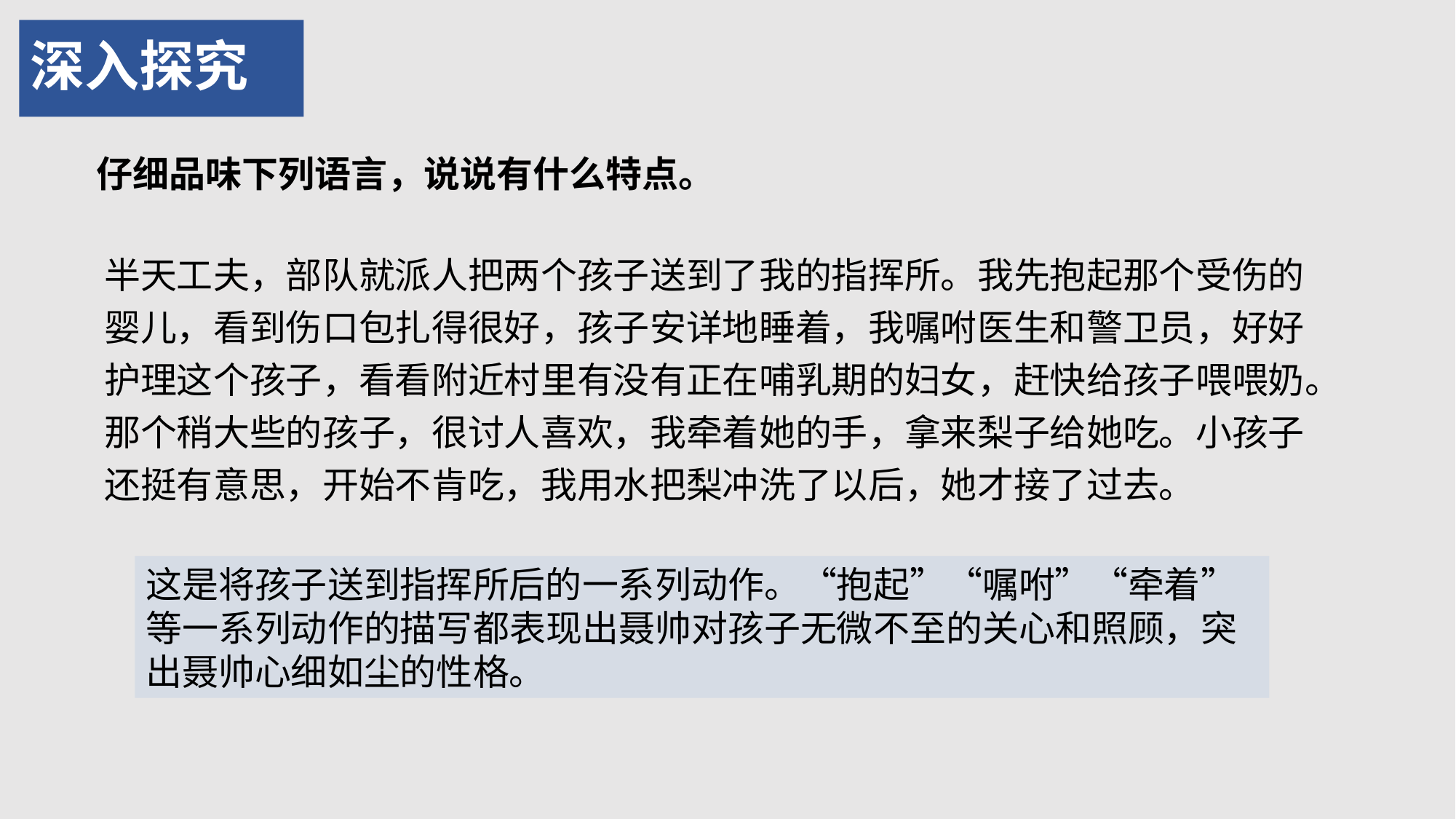

# 深入探究
仔细品味下列语言，说说有什么特点。
半天工夫，部队就派人把两个孩子送到了我的指挥所。我先抱起那个受伤的婴儿，看到伤口包扎得很好，孩子安详地睡着，我嘱咐医生和警卫员，好好护理这个孩子，看看附近村里有没有正在哺乳期的妇女，赶快给孩子喂喂奶。那个稍大些的孩子，很讨人喜欢，我牵着她的手，拿来梨子给她吃。小孩子还挺有意思，开始不肯吃，我用水把梨冲洗了以后，她才接了过去。
这是将孩子送到指挥所后的一系列动作。“抱起”“嘱咐”“牵着”等一系列动作的描写都表现出聂帅对孩子无微不至的关心和照顾，突出聂帅心细如尘的性格。